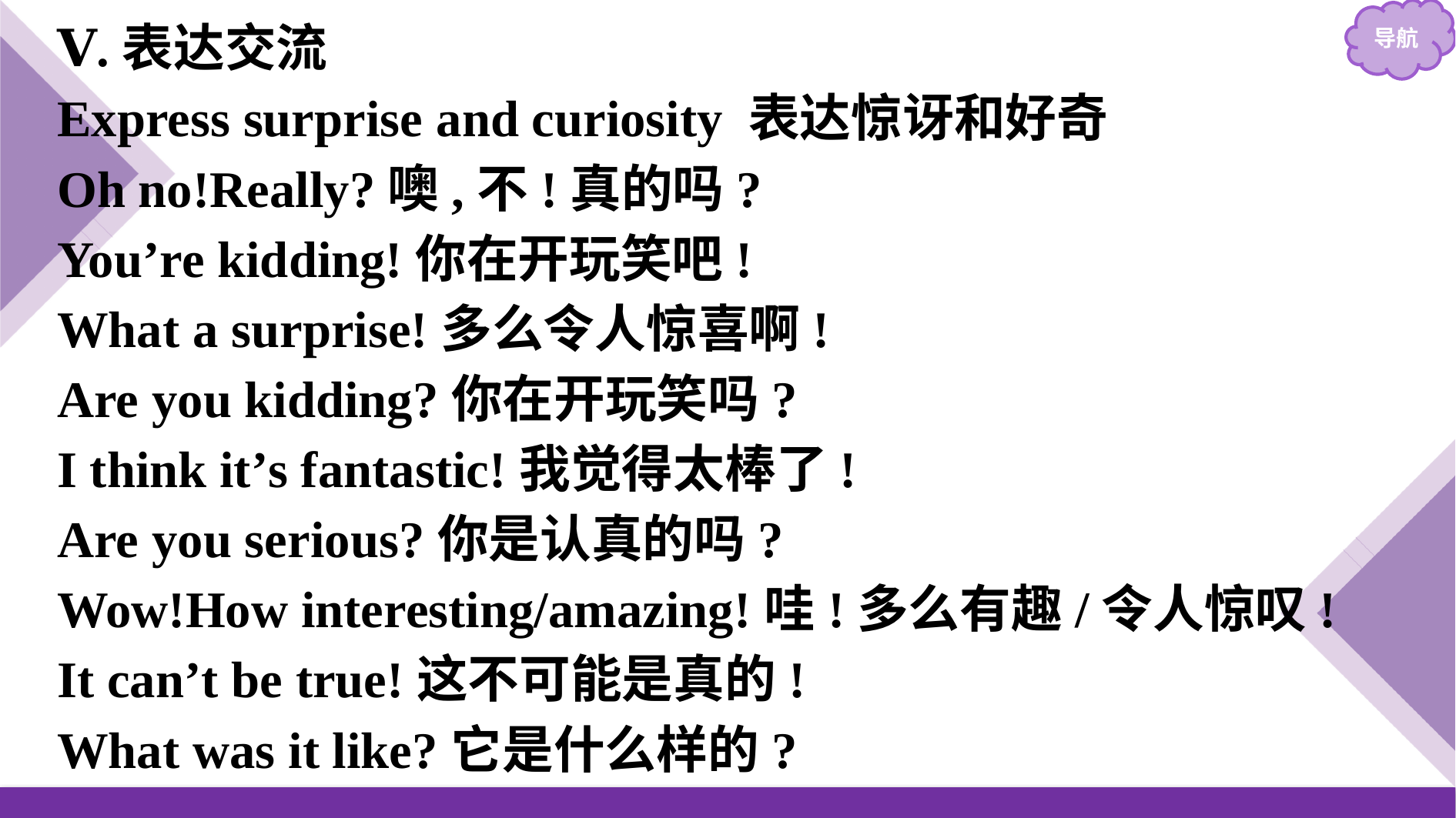

Ⅴ.表达交流
Express surprise and curiosity 表达惊讶和好奇
Oh no!Really?噢,不!真的吗?
You’re kidding!你在开玩笑吧!
What a surprise!多么令人惊喜啊!
Are you kidding?你在开玩笑吗?
I think it’s fantastic!我觉得太棒了!
Are you serious?你是认真的吗?
Wow!How interesting/amazing!哇!多么有趣/令人惊叹!
It can’t be true!这不可能是真的!
What was it like?它是什么样的?